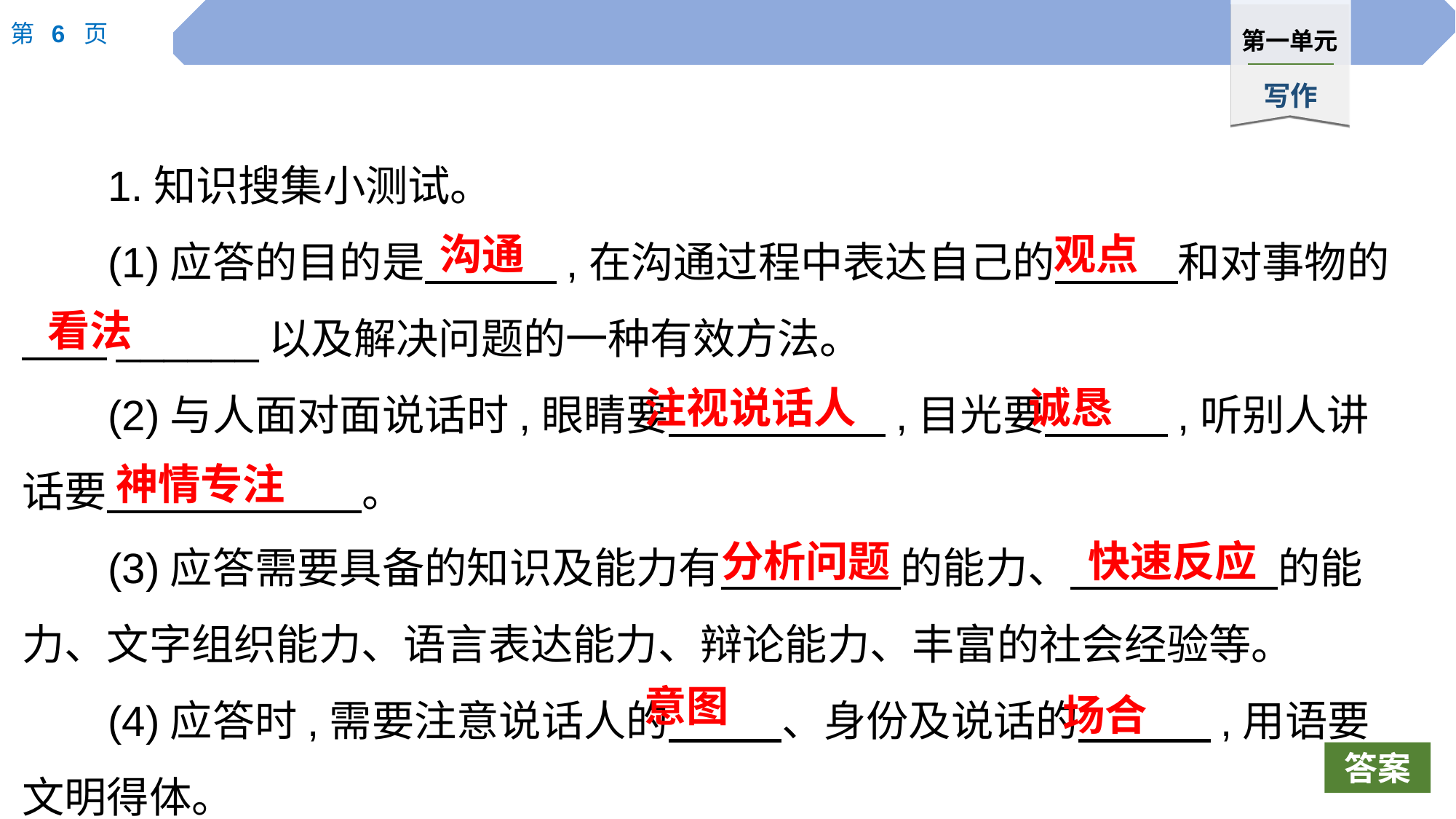

1.知识搜集小测试。
(1)应答的目的是　     　,在沟通过程中表达自己的　    　和对事物的　　______以及解决问题的一种有效方法。
(2)与人面对面说话时,眼睛要　              　,目光要　    　,听别人讲话要　　                  。
(3)应答需要具备的知识及能力有　          　的能力、　             　的能力、文字组织能力、语言表达能力、辩论能力、丰富的社会经验等。
(4)应答时,需要注意说话人的　   　、身份及说话的　     　,用语要文明得体。
沟通
观点
看法
注视说话人
诚恳
神情专注
分析问题
快速反应
意图
场合
答案